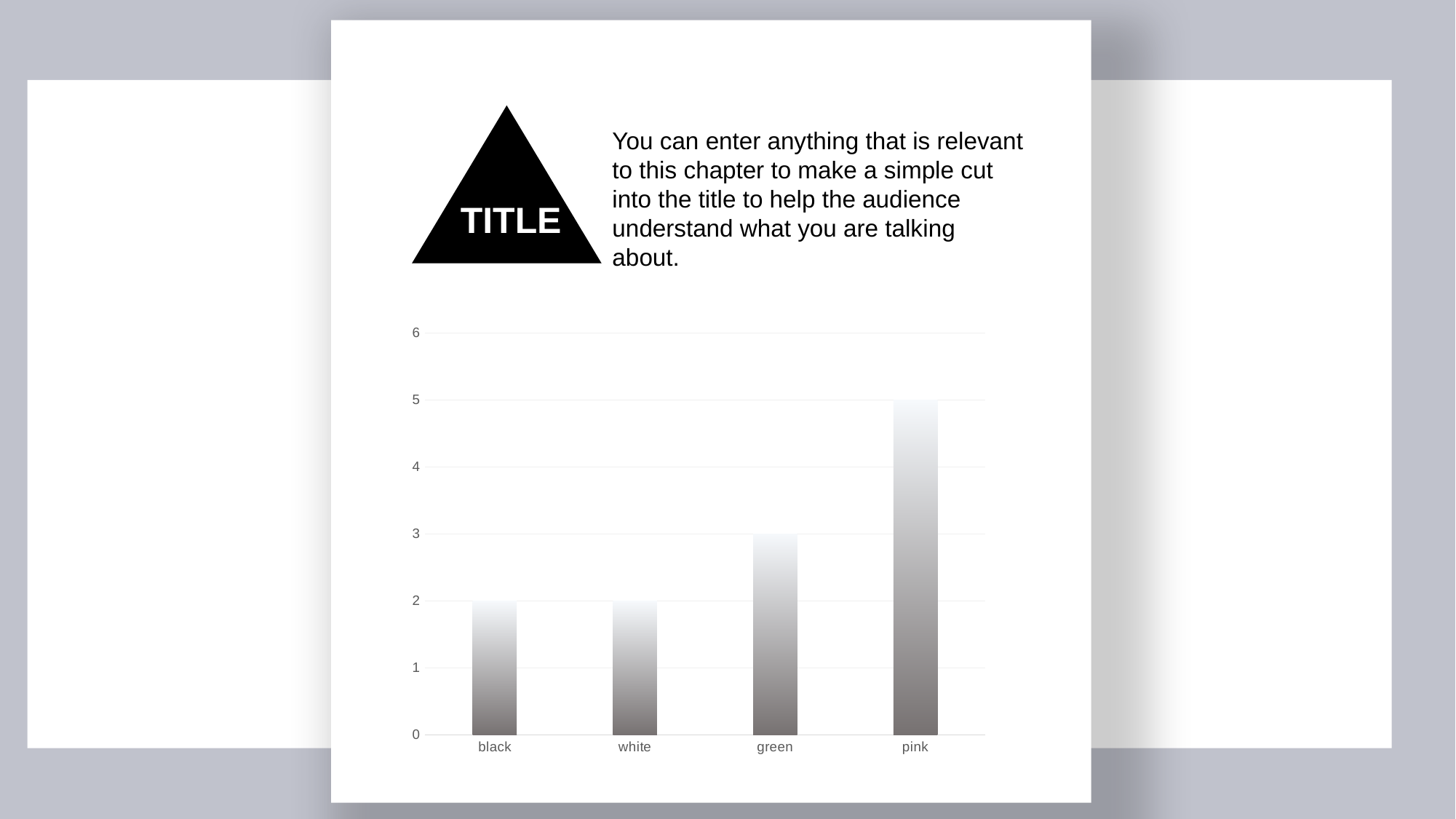

You can enter anything that is relevant to this chapter to make a simple cut into the title to help the audience understand what you are talking about.
TITLE

### Chart

| Category | 系列 3 |
|---|---|
| black | 2.0 |
| white | 2.0 |
| green | 3.0 |
| pink | 5.0 |